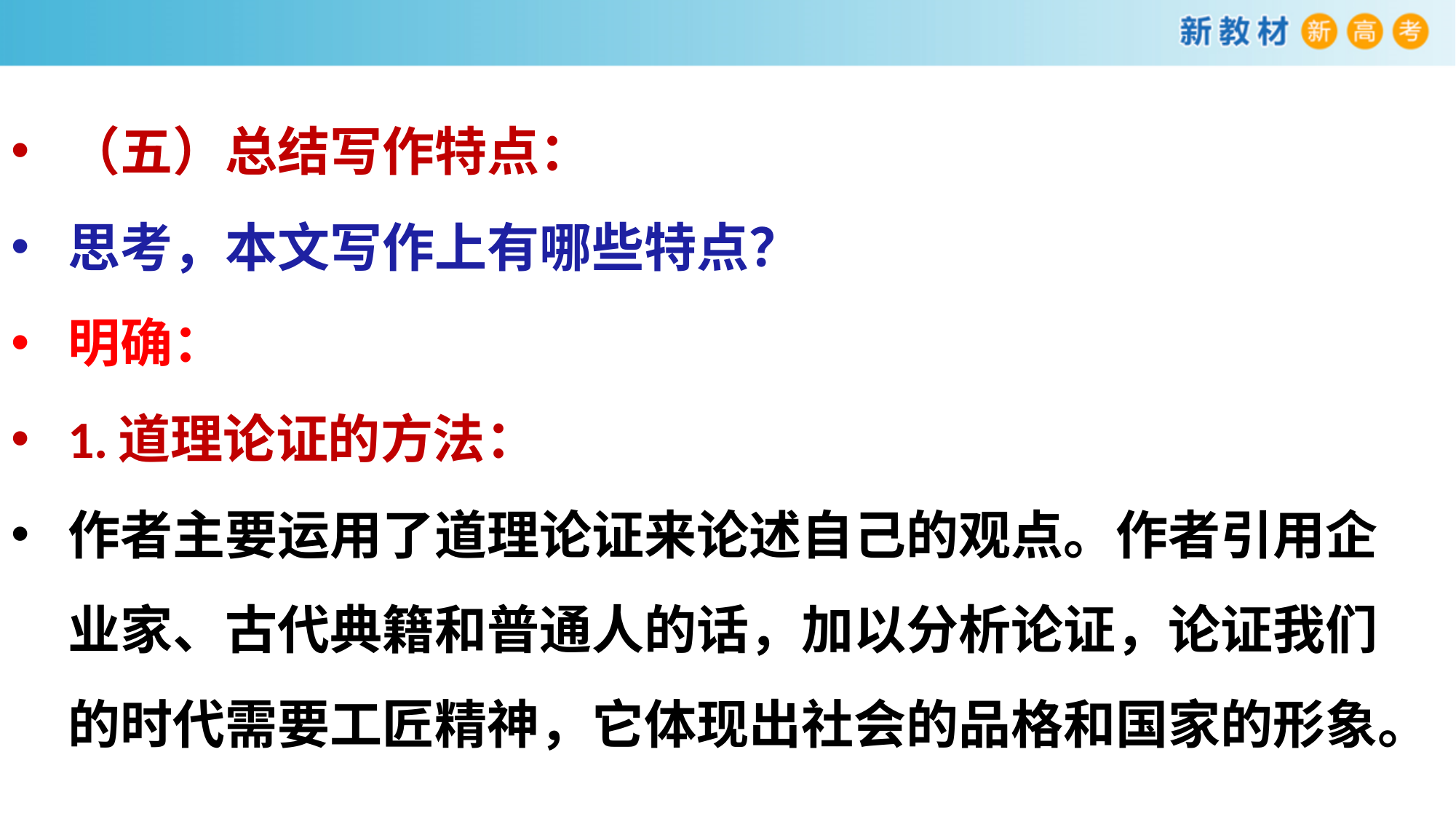

（五）总结写作特点：
思考，本文写作上有哪些特点？
明确：
1.道理论证的方法：
作者主要运用了道理论证来论述自己的观点。作者引用企业家、古代典籍和普通人的话，加以分析论证，论证我们的时代需要工匠精神，它体现出社会的品格和国家的形象。